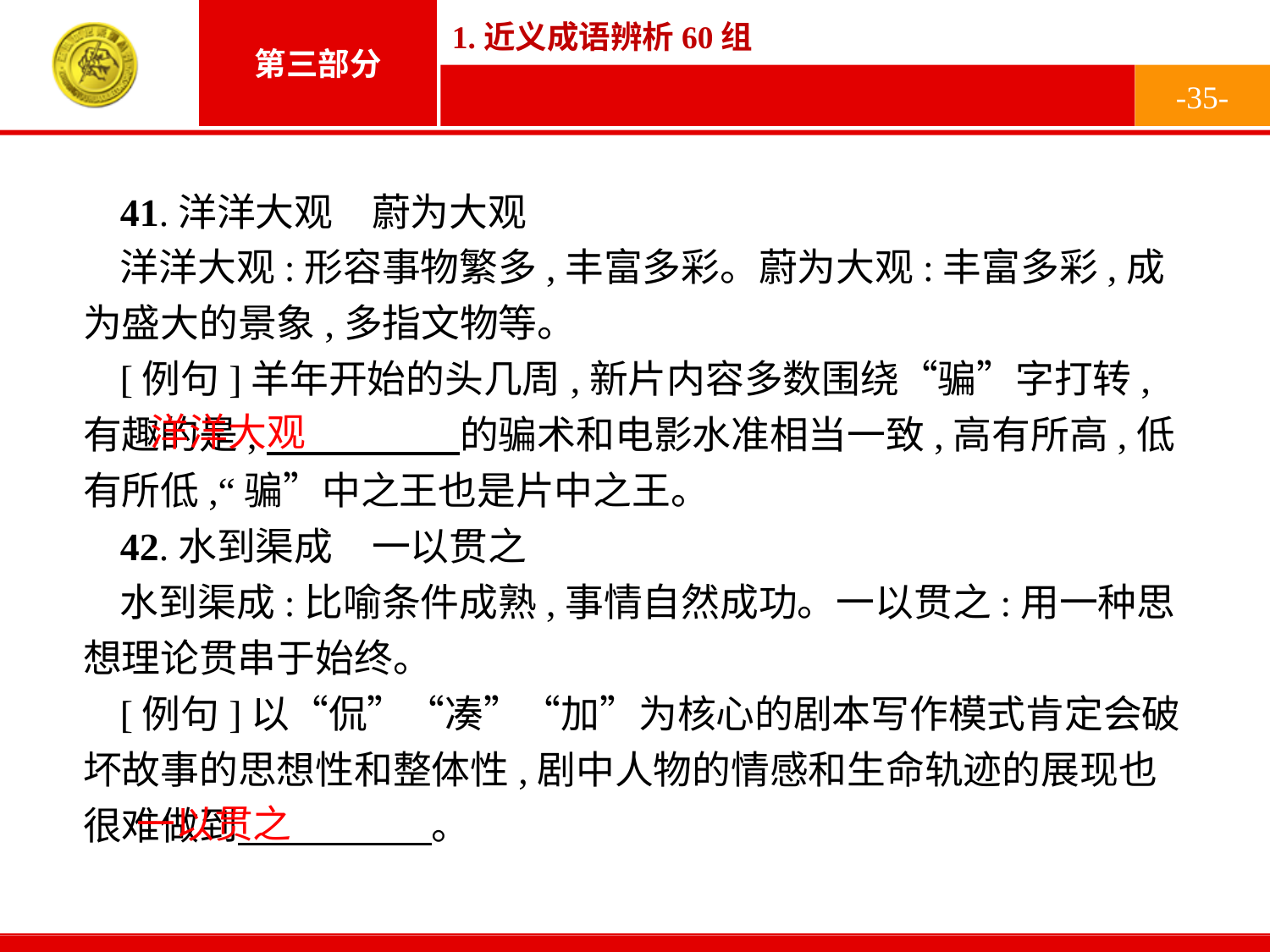

-35-
41.洋洋大观　蔚为大观
洋洋大观:形容事物繁多,丰富多彩。蔚为大观:丰富多彩,成为盛大的景象,多指文物等。
[例句]羊年开始的头几周,新片内容多数围绕“骗”字打转,有趣的是,　　　　　的骗术和电影水准相当一致,高有所高,低有所低,“骗”中之王也是片中之王。
42.水到渠成　一以贯之
水到渠成:比喻条件成熟,事情自然成功。一以贯之:用一种思想理论贯串于始终。
[例句]以“侃”“凑”“加”为核心的剧本写作模式肯定会破坏故事的思想性和整体性,剧中人物的情感和生命轨迹的展现也很难做到　　　　　。
洋洋大观
一以贯之